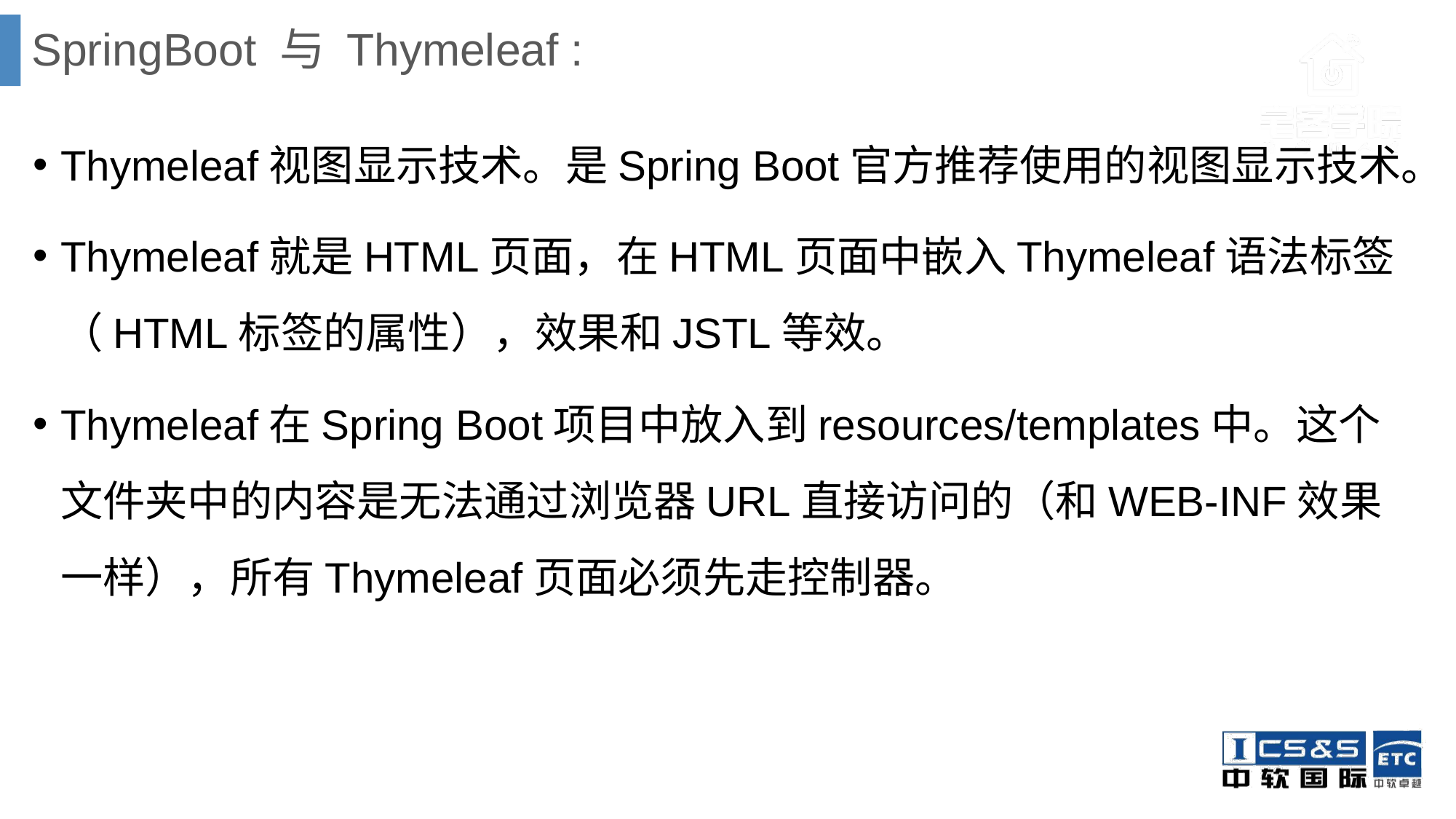

# SpringBoot 与 Thymeleaf :
Thymeleaf视图显示技术。是Spring Boot官方推荐使用的视图显示技术。
Thymeleaf就是HTML页面，在HTML页面中嵌入Thymeleaf语法标签（HTML标签的属性），效果和JSTL等效。
Thymeleaf在Spring Boot项目中放入到resources/templates中。这个文件夹中的内容是无法通过浏览器URL直接访问的（和WEB-INF效果一样），所有Thymeleaf页面必须先走控制器。